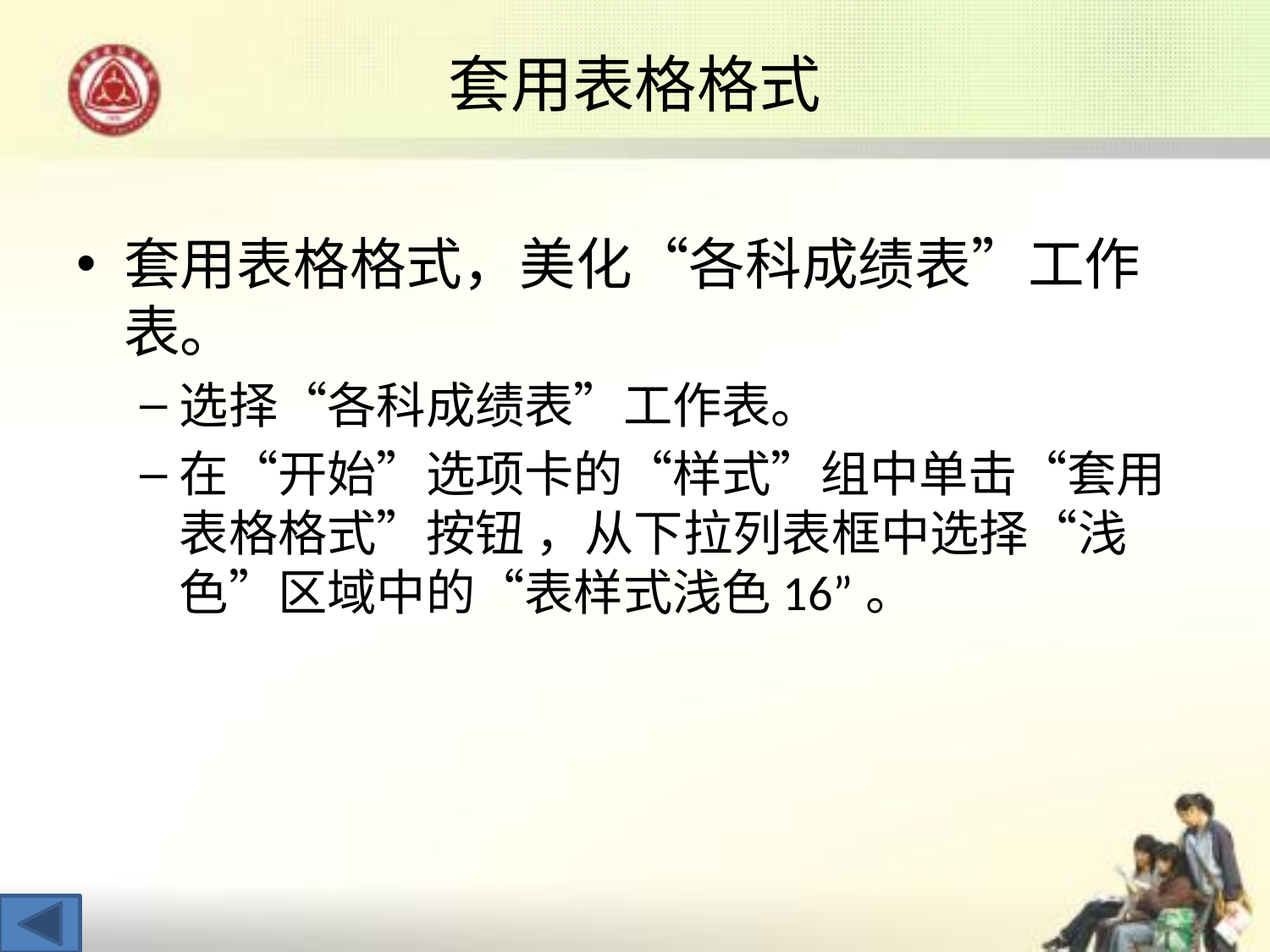

# 套用表格格式
套用表格格式，美化“各科成绩表”工作表。
选择“各科成绩表”工作表。
在“开始”选项卡的“样式”组中单击“套用表格格式”按钮 ，从下拉列表框中选择“浅色”区域中的“表样式浅色16”。